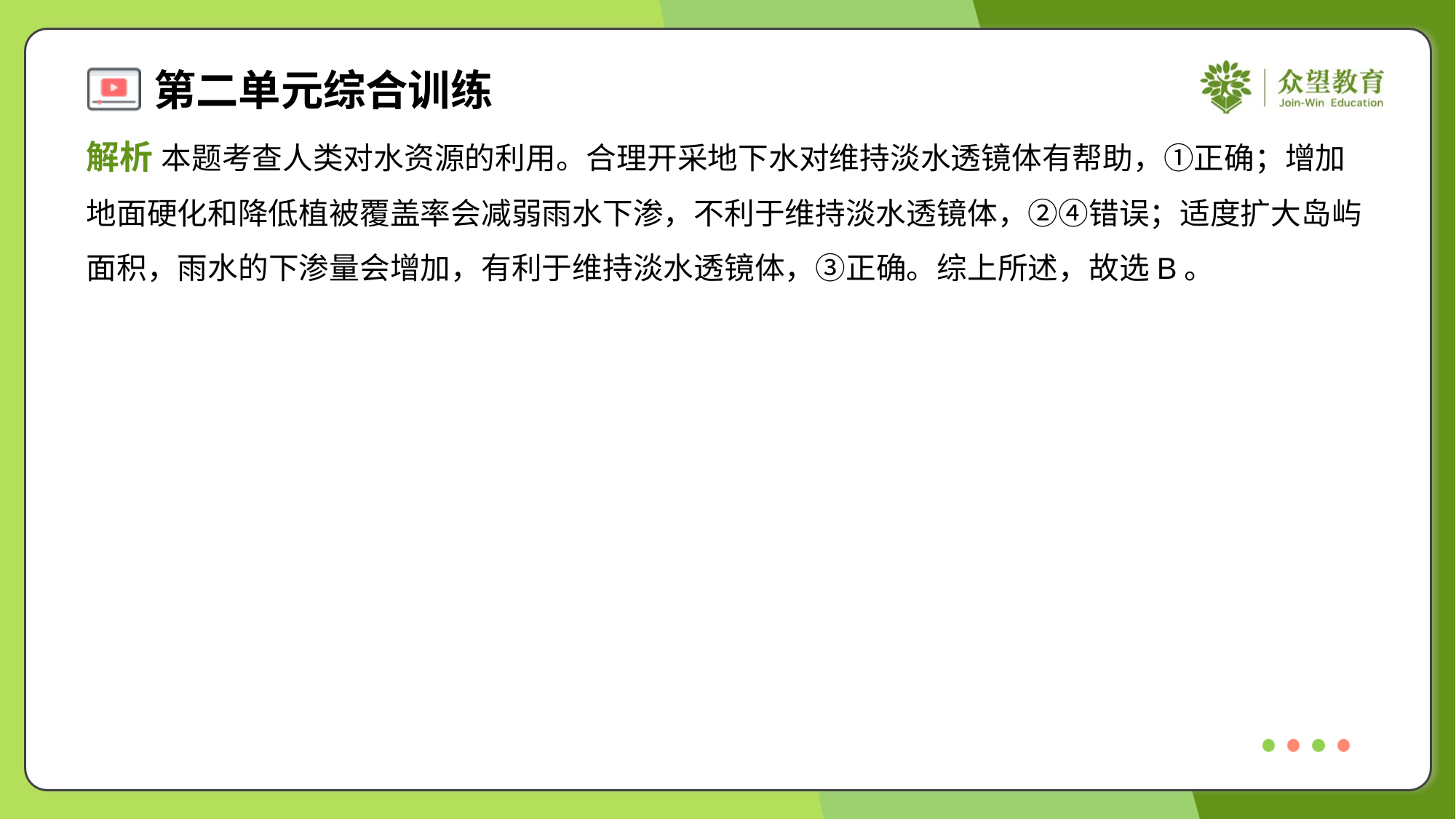

解析 本题考查人类对水资源的利用。合理开采地下水对维持淡水透镜体有帮助，①正确；增加
地面硬化和降低植被覆盖率会减弱雨水下渗，不利于维持淡水透镜体，②④错误；适度扩大岛屿
面积，雨水的下渗量会增加，有利于维持淡水透镜体，③正确。综上所述，故选B。